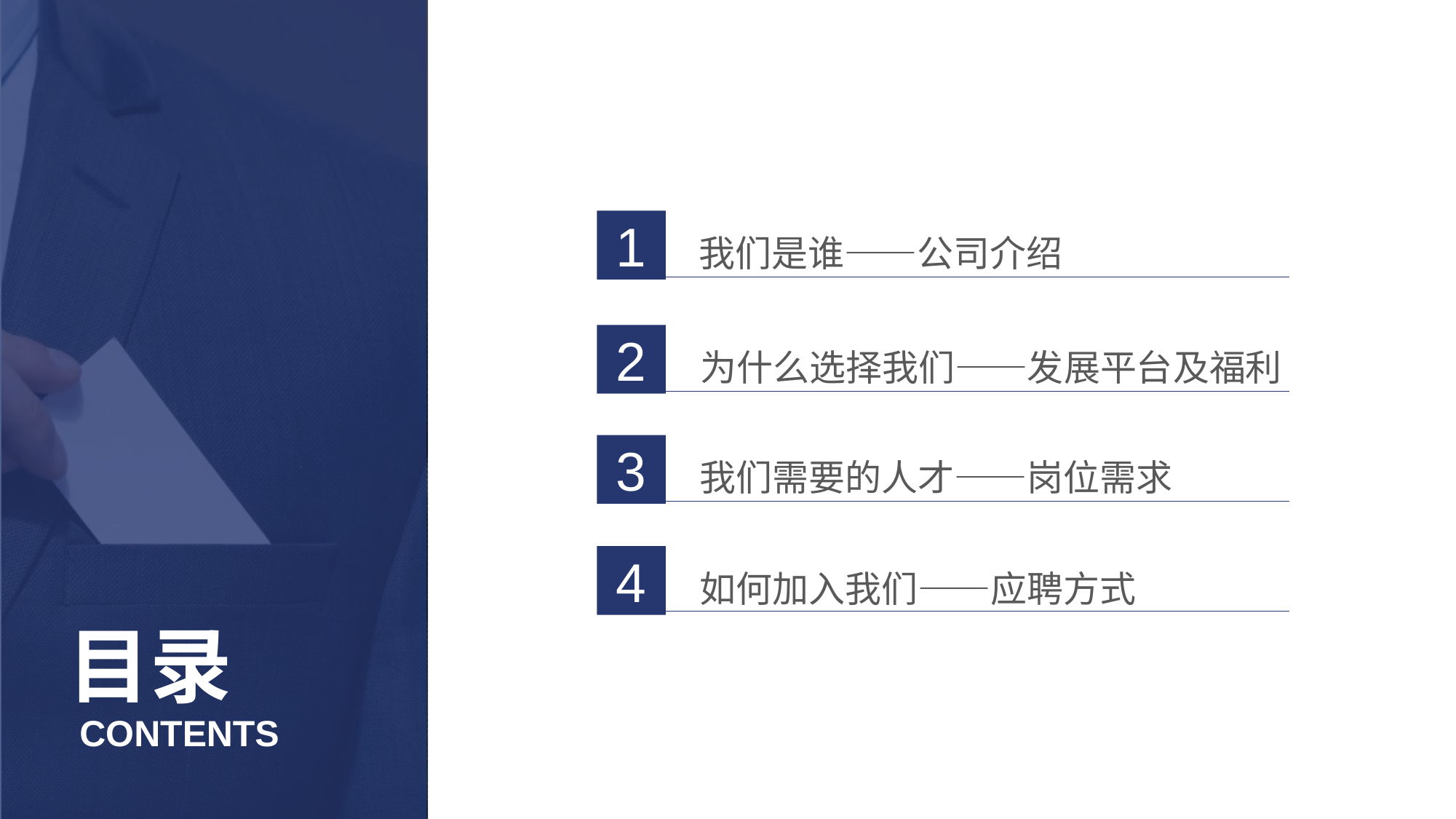

我们是谁——公司介绍
1
为什么选择我们——发展平台及福利
2
我们需要的人才——岗位需求
3
如何加入我们——应聘方式
4
目录
CONTENTS